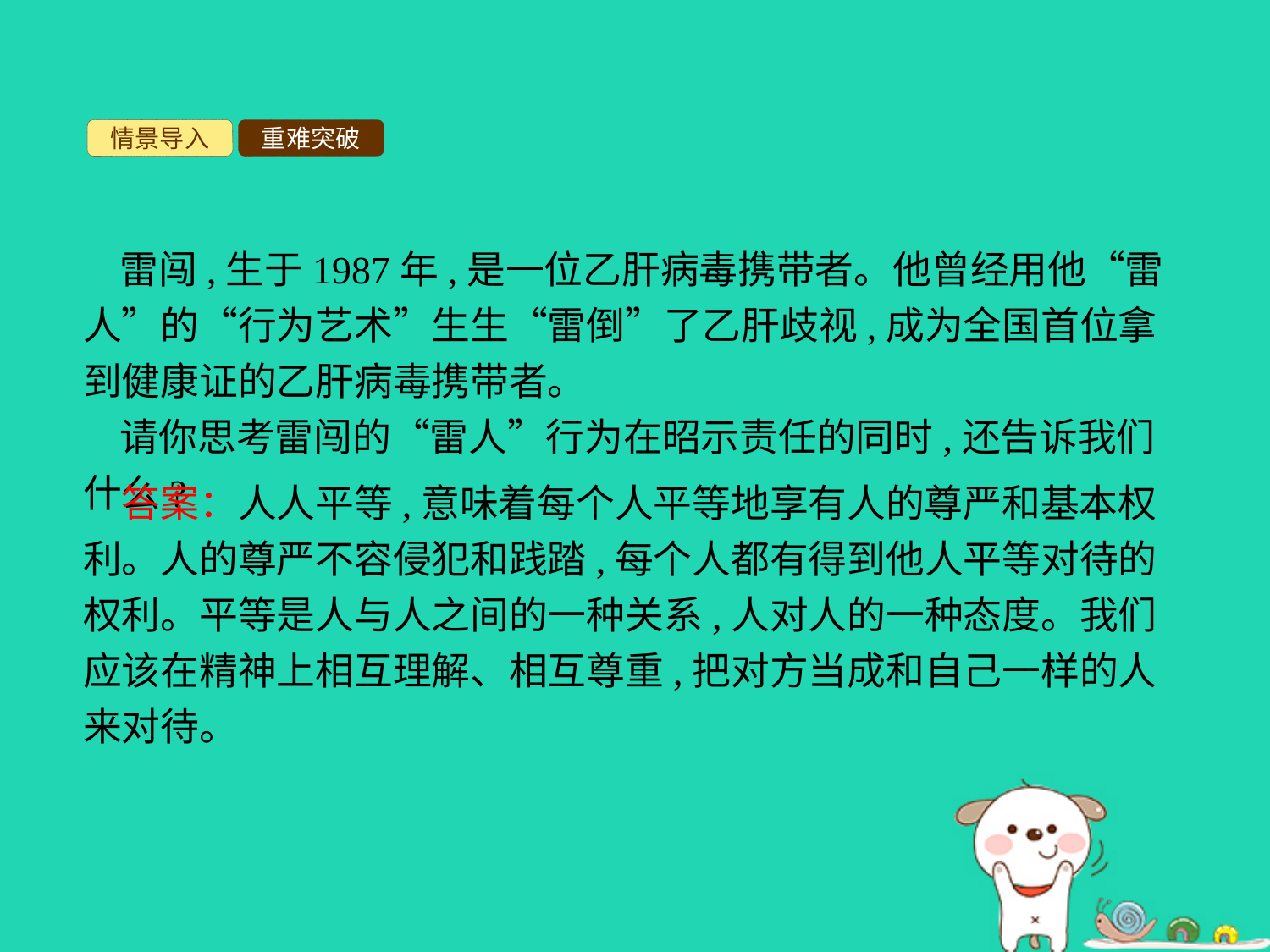

情景导入
重难突破
雷闯,生于1987年,是一位乙肝病毒携带者。他曾经用他“雷人”的“行为艺术”生生“雷倒”了乙肝歧视,成为全国首位拿到健康证的乙肝病毒携带者。
请你思考雷闯的“雷人”行为在昭示责任的同时,还告诉我们什么?
答案：人人平等,意味着每个人平等地享有人的尊严和基本权利。人的尊严不容侵犯和践踏,每个人都有得到他人平等对待的权利。平等是人与人之间的一种关系,人对人的一种态度。我们应该在精神上相互理解、相互尊重,把对方当成和自己一样的人来对待。